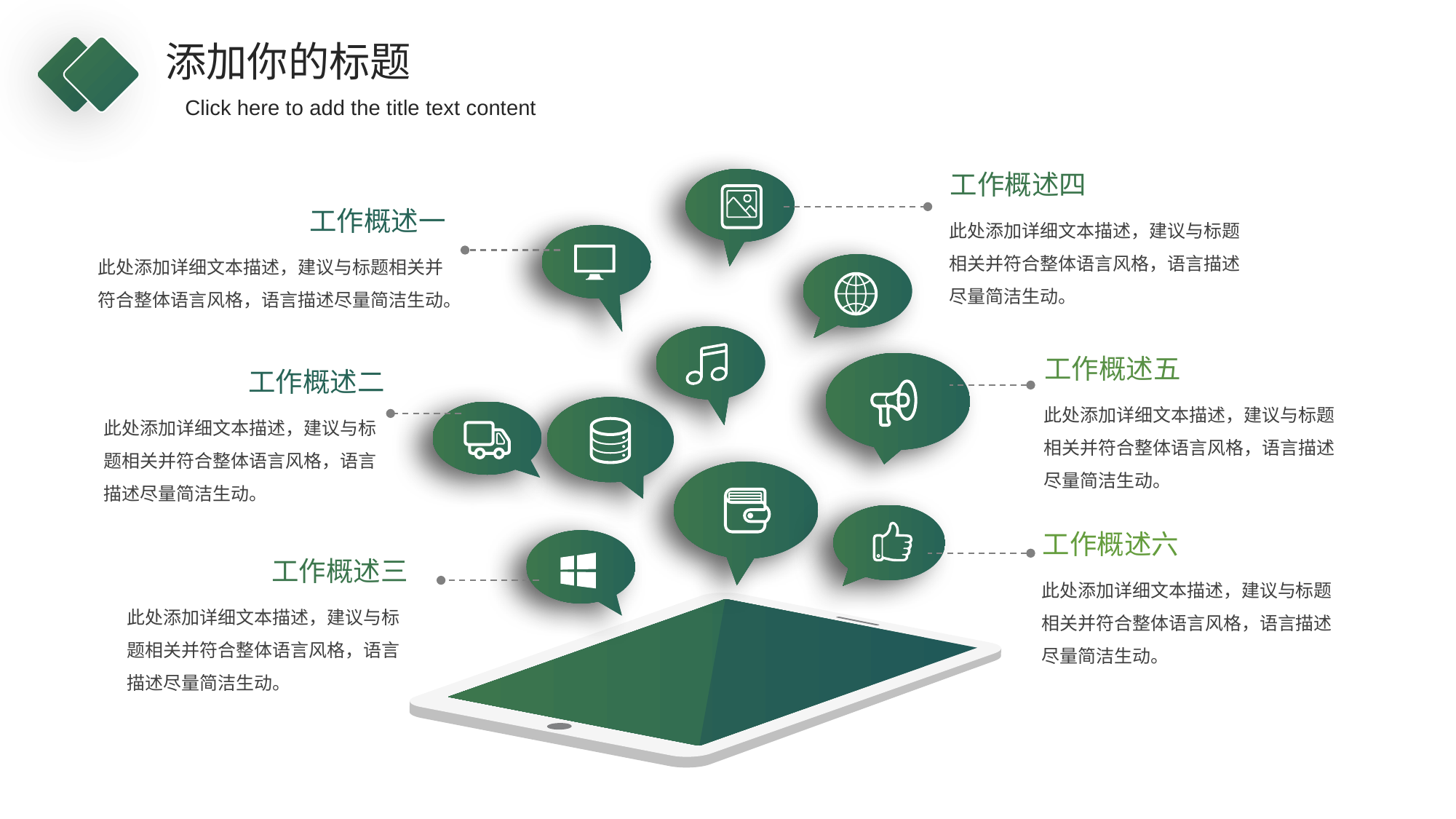

工作概述四
此处添加详细文本描述，建议与标题相关并符合整体语言风格，语言描述尽量简洁生动。

工作概述一
此处添加详细文本描述，建议与标题相关并符合整体语言风格，语言描述尽量简洁生动。

工作概述五

此处添加详细文本描述，建议与标题相关并符合整体语言风格，语言描述尽量简洁生动。

工作概述二
此处添加详细文本描述，建议与标题相关并符合整体语言风格，语言描述尽量简洁生动。

工作概述六

此处添加详细文本描述，建议与标题相关并符合整体语言风格，语言描述尽量简洁生动。

工作概述三
此处添加详细文本描述，建议与标题相关并符合整体语言风格，语言描述尽量简洁生动。